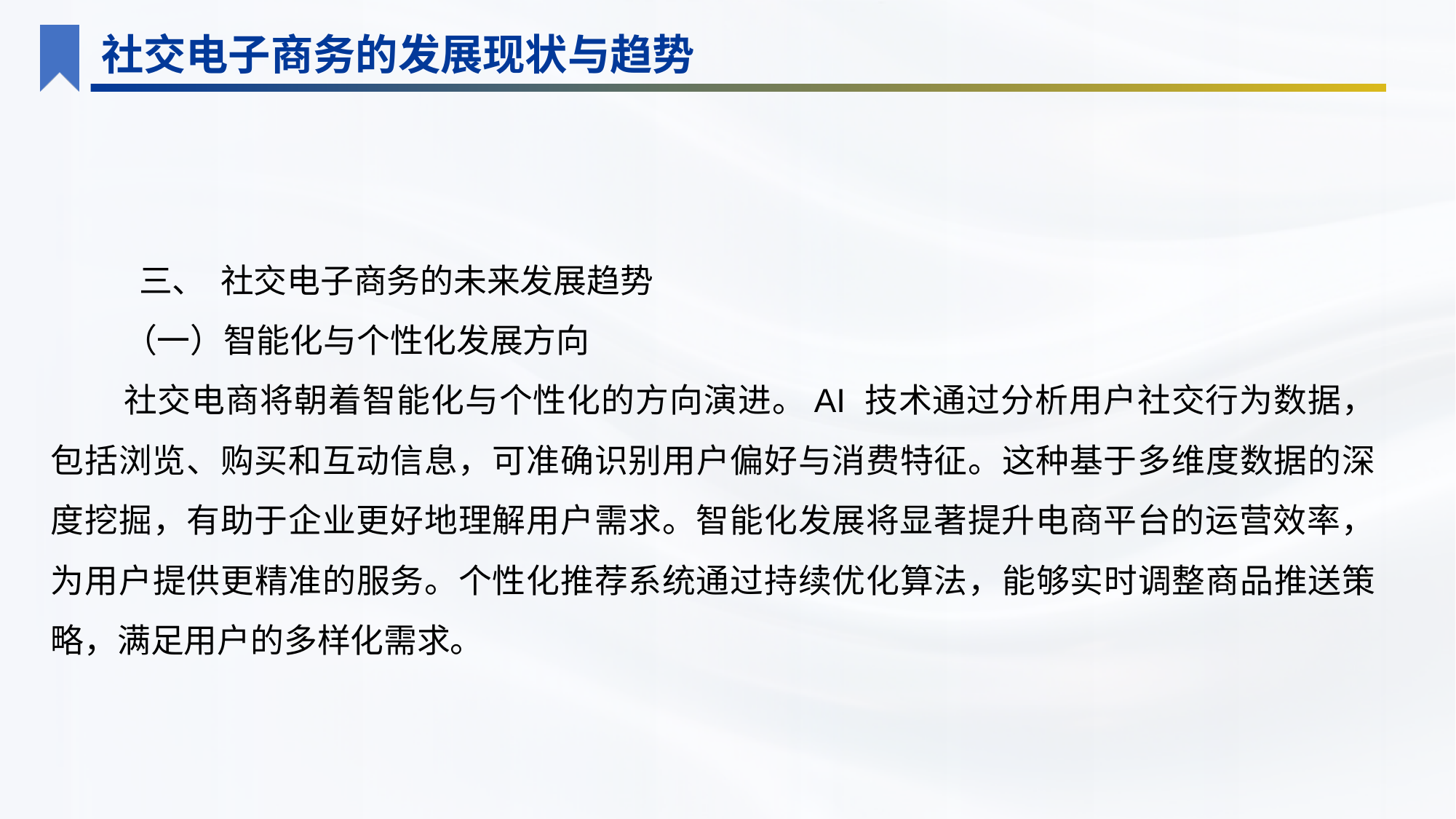

社交电子商务的发展现状与趋势
 三、  社交电子商务的未来发展趋势
（一）智能化与个性化发展方向
社交电商将朝着智能化与个性化的方向演进。AI 技术通过分析用户社交行为数据，包括浏览、购买和互动信息，可准确识别用户偏好与消费特征。这种基于多维度数据的深度挖掘，有助于企业更好地理解用户需求。智能化发展将显著提升电商平台的运营效率，为用户提供更精准的服务。个性化推荐系统通过持续优化算法，能够实时调整商品推送策略，满足用户的多样化需求。